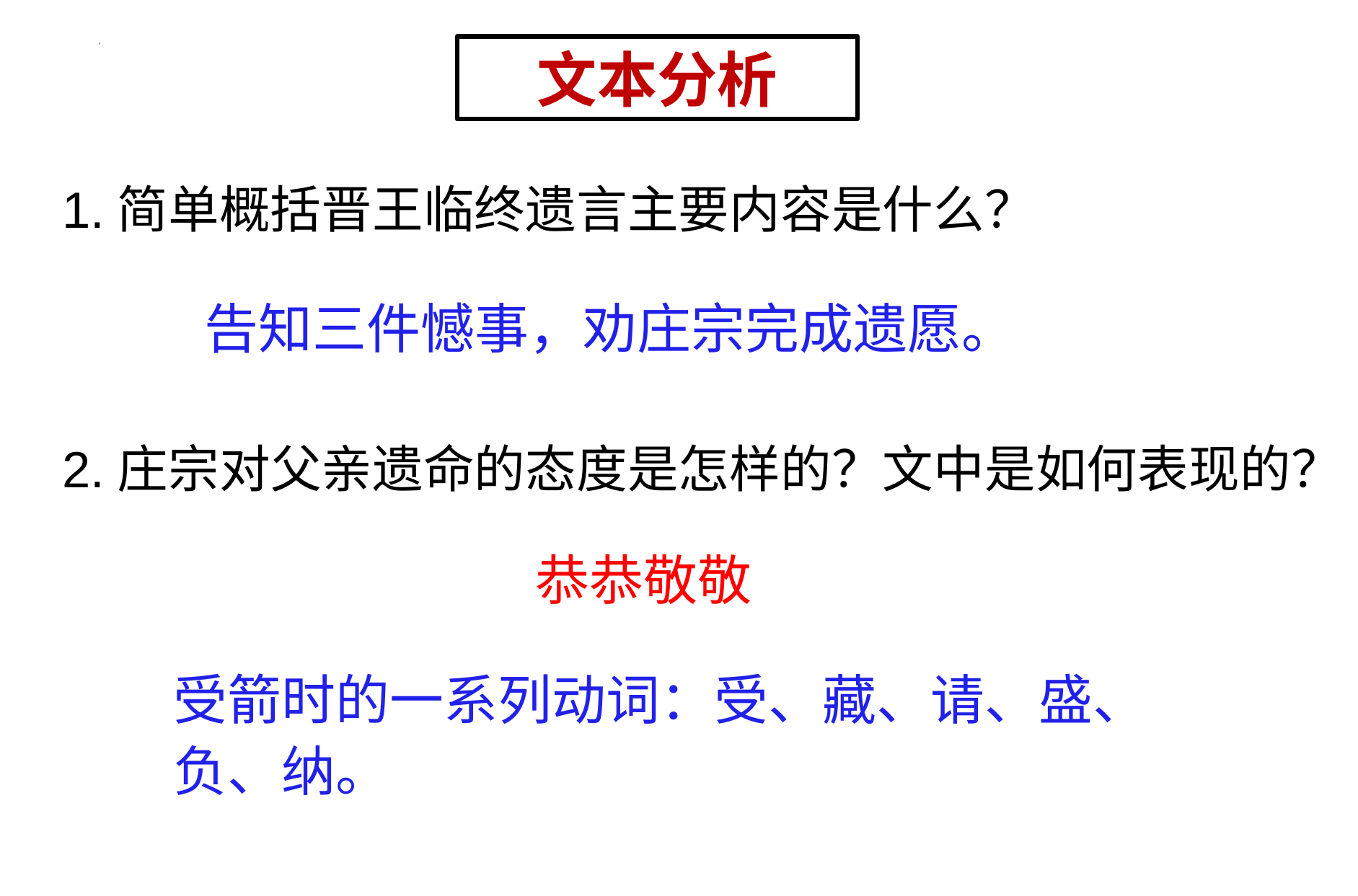

文本分析
1.简单概括晋王临终遗言主要内容是什么？
告知三件憾事，劝庄宗完成遗愿。
2.庄宗对父亲遗命的态度是怎样的？文中是如何表现的？
恭恭敬敬
受箭时的一系列动词：受、藏、请、盛、负、纳。